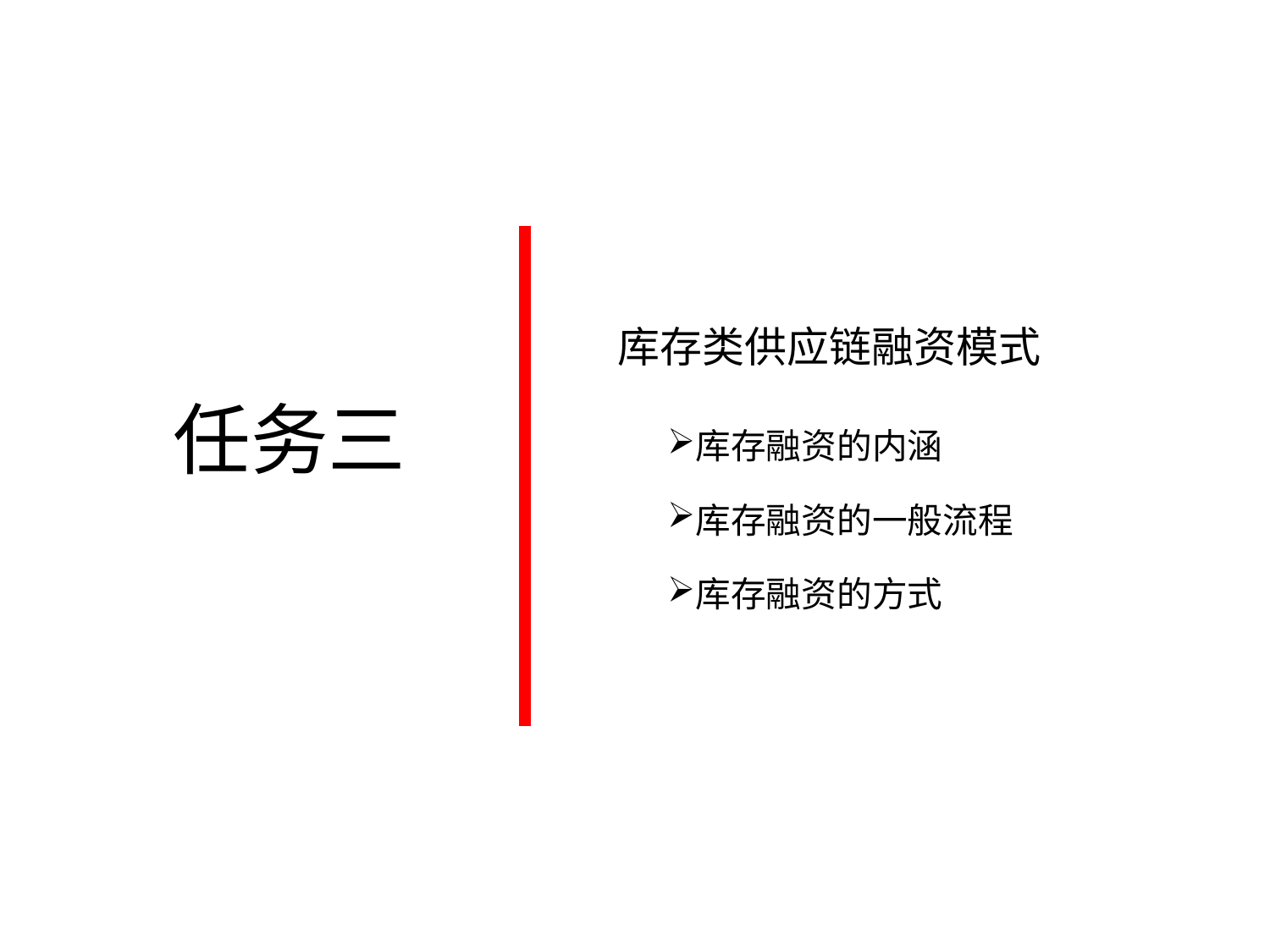

库存类供应链融资模式
库存融资的内涵
库存融资的一般流程
库存融资的方式
任务三